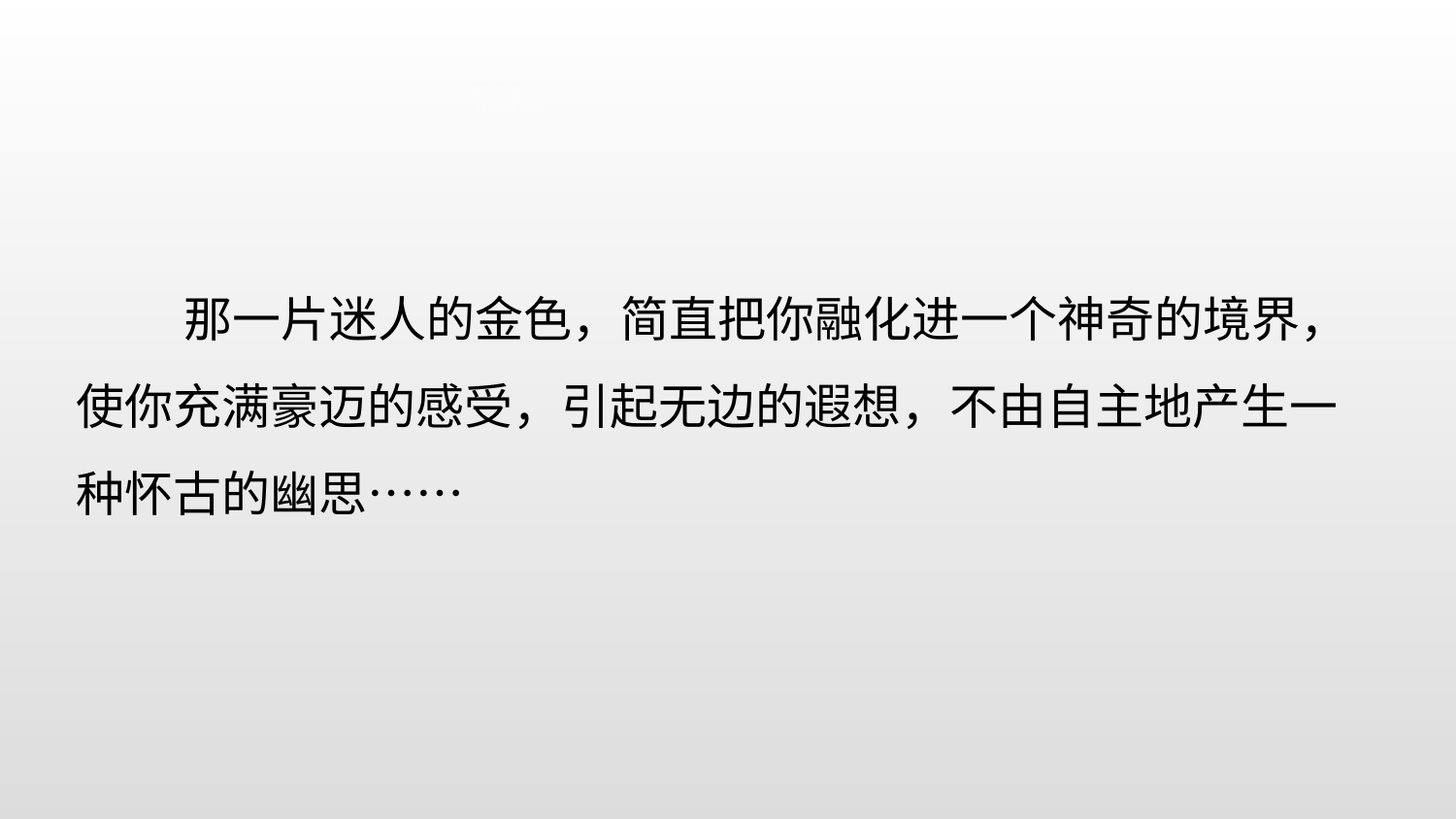

那一片迷人的金色，简直把你融化进一个神奇的境界，使你充满豪迈的感受，引起无边的遐想，不由自主地产生一种怀古的幽思……